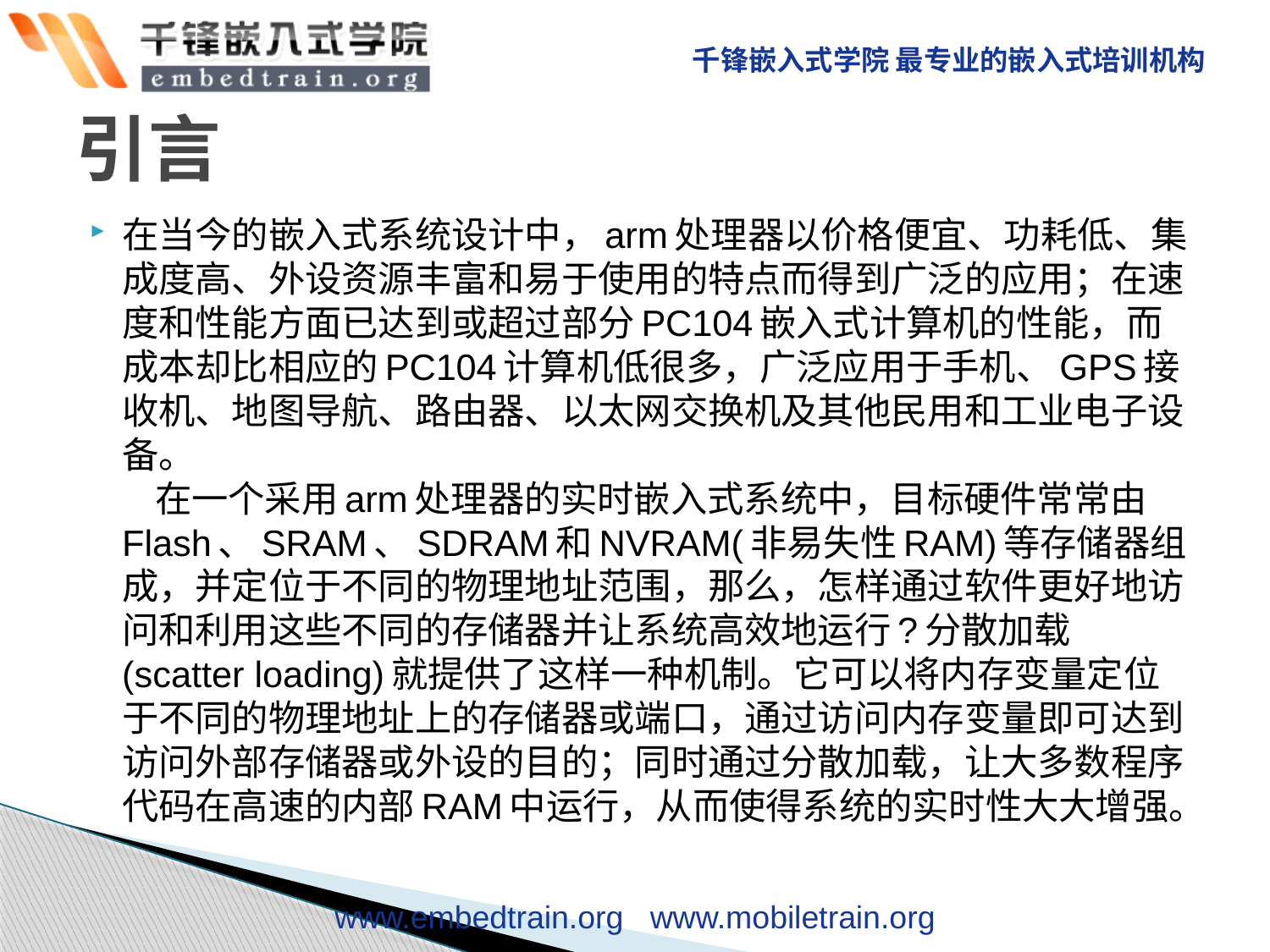

# 引言
在当今的嵌入式系统设计中，arm处理器以价格便宜、功耗低、集成度高、外设资源丰富和易于使用的特点而得到广泛的应用；在速度和性能方面已达到或超过部分PC104嵌入式计算机的性能，而成本却比相应的PC104计算机低很多，广泛应用于手机、GPS接收机、地图导航、路由器、以太网交换机及其他民用和工业电子设备。
    在一个采用arm处理器的实时嵌入式系统中，目标硬件常常由Flash、SRAM、SDRAM和NVRAM(非易失性RAM)等存储器组成，并定位于不同的物理地址范围，那么，怎样通过软件更好地访问和利用这些不同的存储器并让系统高效地运行?分散加载(scatter loading)就提供了这样一种机制。它可以将内存变量定位于不同的物理地址上的存储器或端口，通过访问内存变量即可达到访问外部存储器或外设的目的；同时通过分散加载，让大多数程序代码在高速的内部RAM中运行，从而使得系统的实时性大大增强。